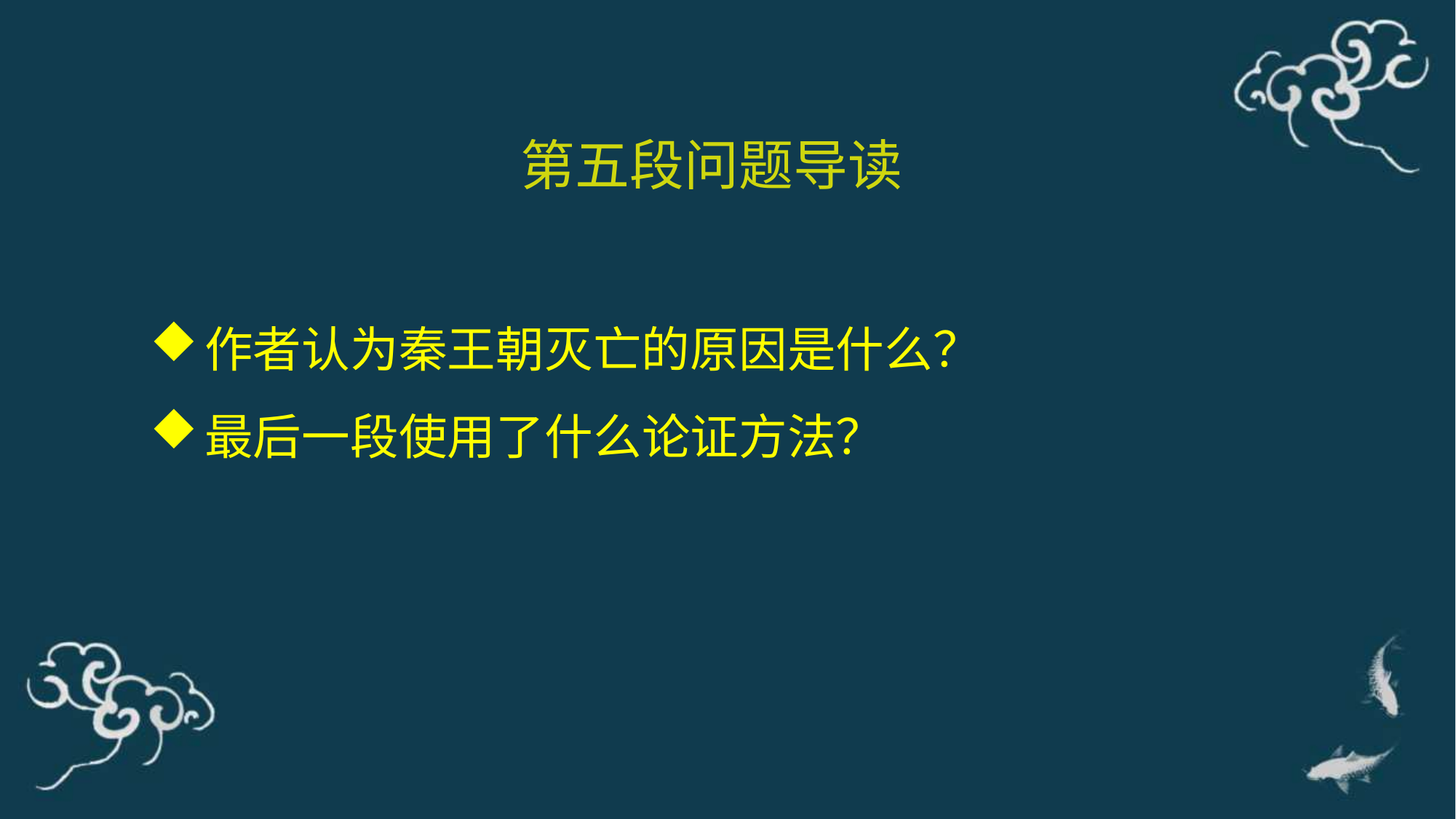

第五段问题导读
作者认为秦王朝灭亡的原因是什么？
最后一段使用了什么论证方法？